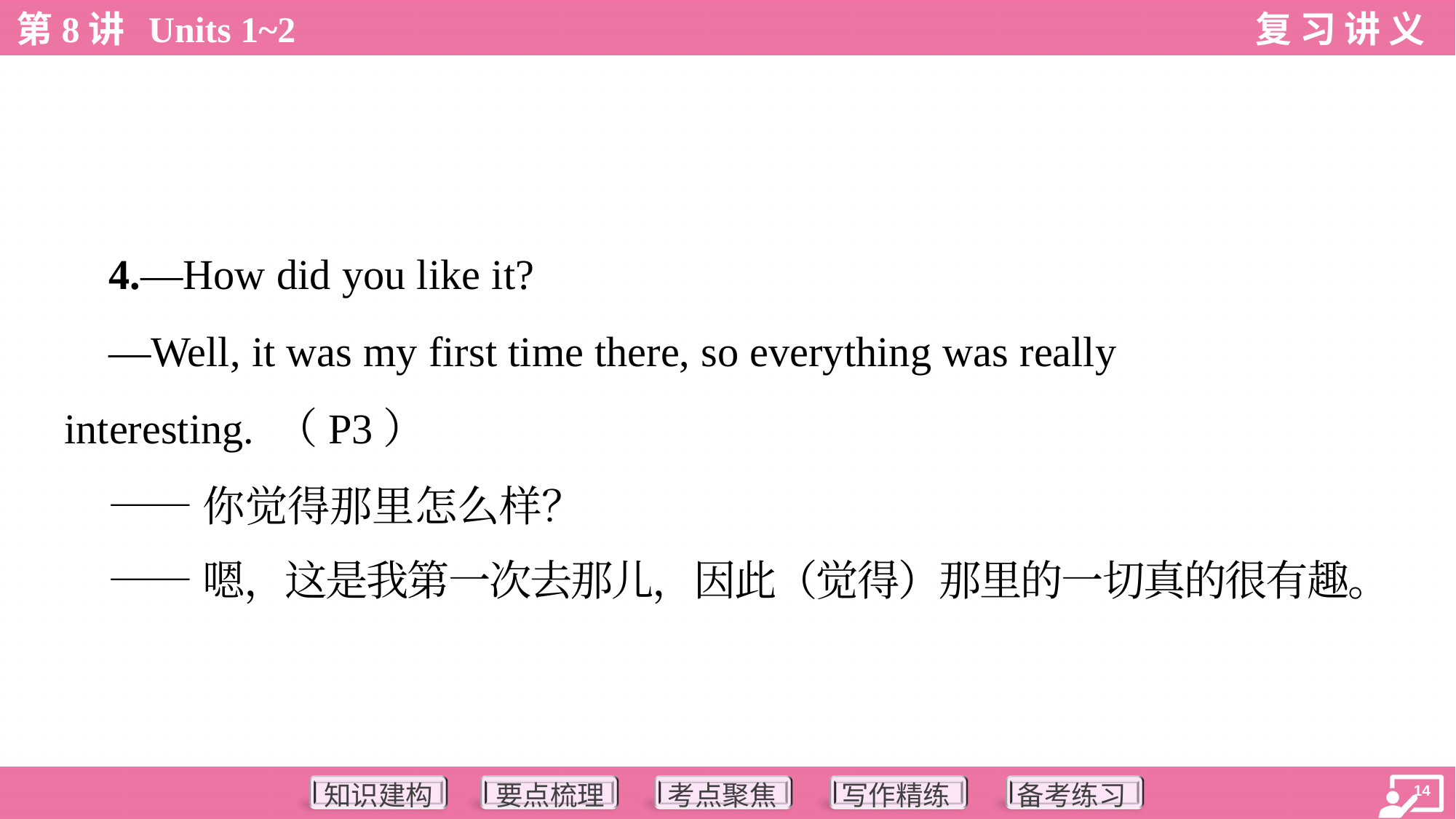

4.—How did you like it?
    —Well, it was my first time there, so everything was really
interesting. （P3）
    ——你觉得那里怎么样？
    ——嗯，这是我第一次去那儿，因此（觉得）那里的一切真的很有趣。